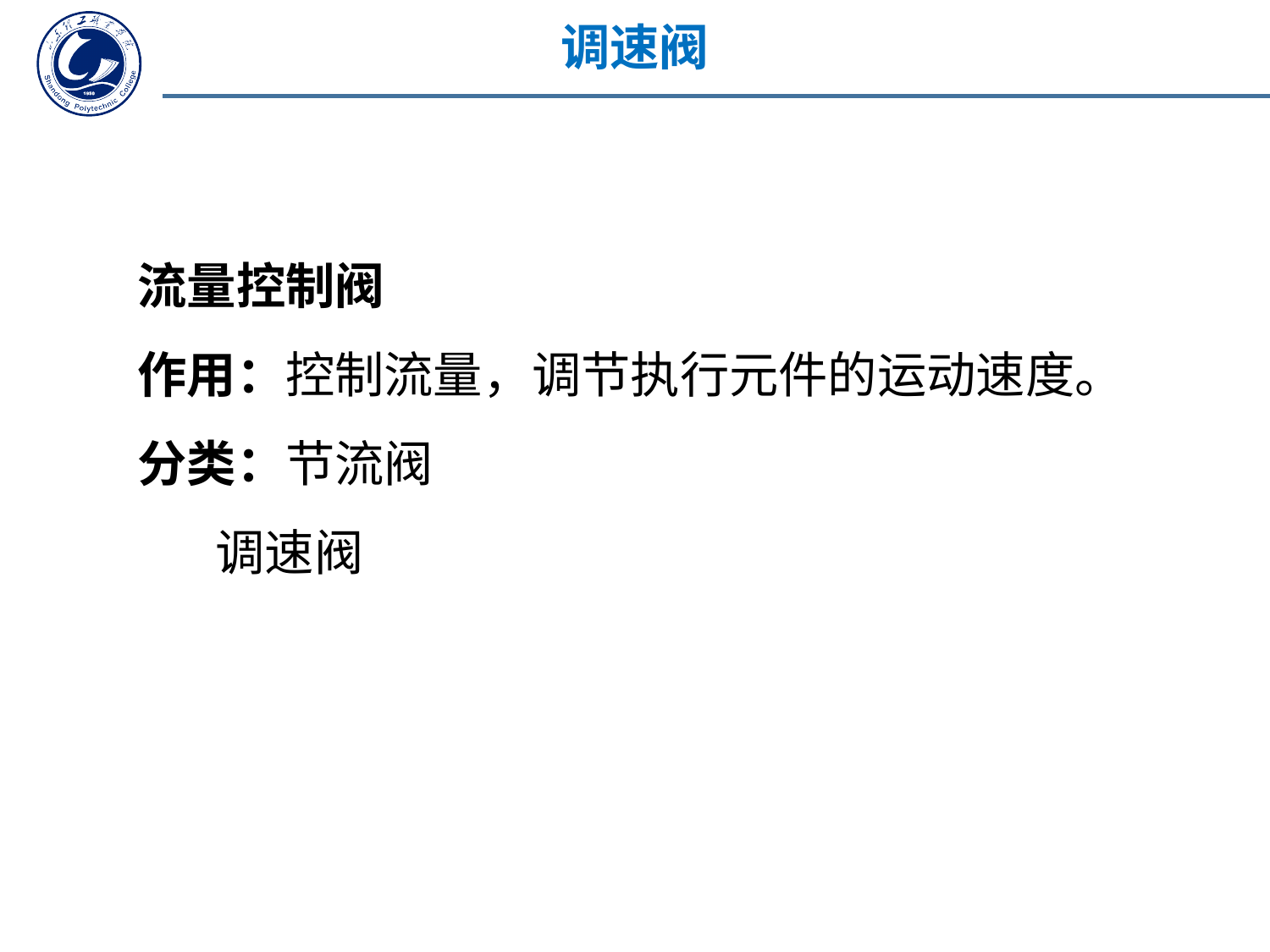

调速阀
流量控制阀
作用：控制流量，调节执行元件的运动速度。
分类：节流阀
      调速阀